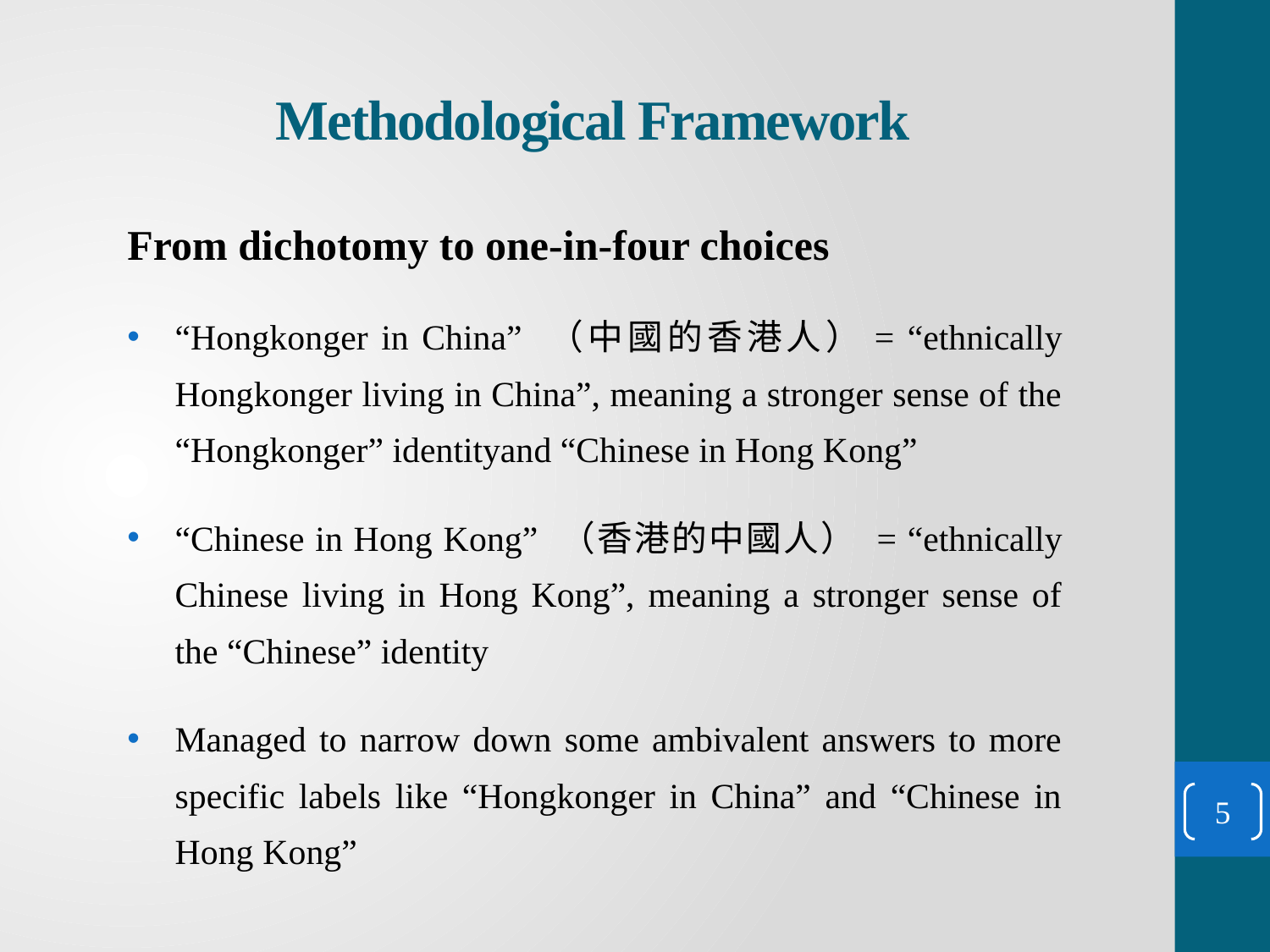

# Methodological Framework
From dichotomy to one-in-four choices
“Hongkonger in China” （中國的香港人）= “ethnically Hongkonger living in China”, meaning a stronger sense of the “Hongkonger” identityand “Chinese in Hong Kong”
“Chinese in Hong Kong” （香港的中國人） = “ethnically Chinese living in Hong Kong”, meaning a stronger sense of the “Chinese” identity
Managed to narrow down some ambivalent answers to more specific labels like “Hongkonger in China” and “Chinese in Hong Kong”
5